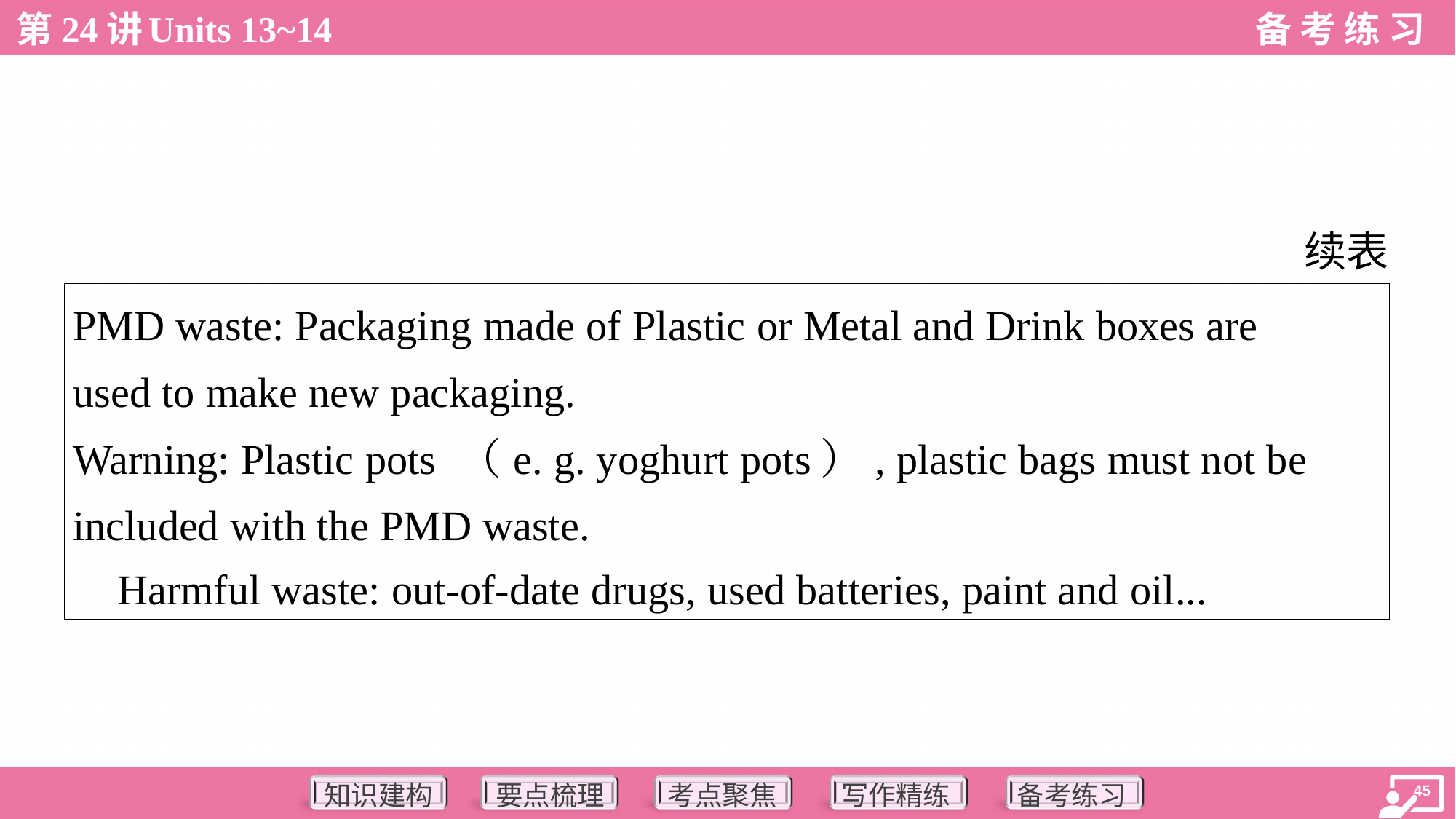

续表
| PMD waste: Packaging made of Plastic or Metal and Drink boxes are used to make new packaging. Warning: Plastic pots （e. g. yoghurt pots）, plastic bags must not be included with the PMD waste. Harmful waste: out-of-date drugs, used batteries, paint and oil... |
| --- |